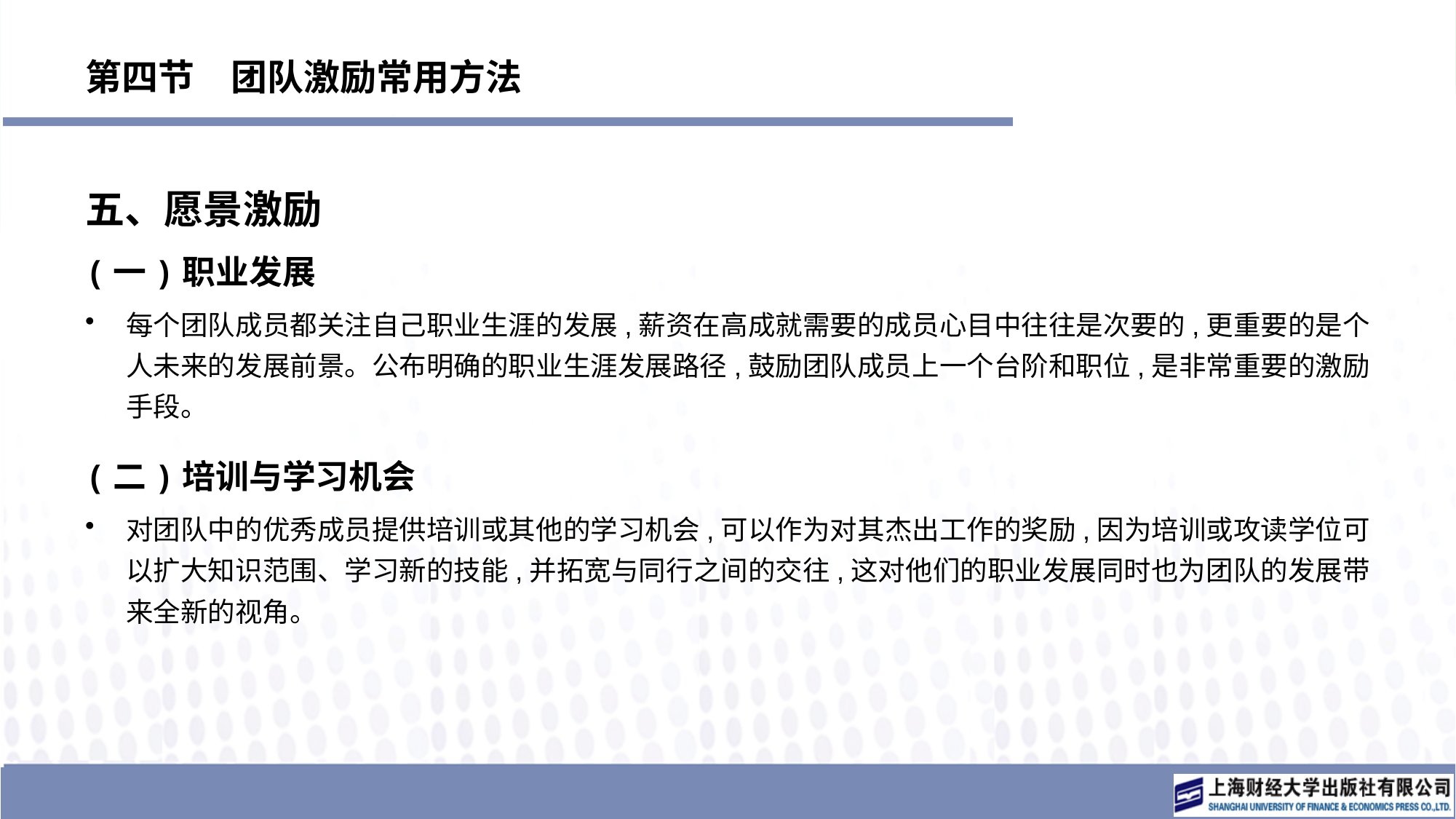

# 第四节　团队激励常用方法
五、愿景激励
(一)职业发展
每个团队成员都关注自己职业生涯的发展,薪资在高成就需要的成员心目中往往是次要的,更重要的是个人未来的发展前景。公布明确的职业生涯发展路径,鼓励团队成员上一个台阶和职位,是非常重要的激励手段。
(二)培训与学习机会
对团队中的优秀成员提供培训或其他的学习机会,可以作为对其杰出工作的奖励,因为培训或攻读学位可以扩大知识范围、学习新的技能,并拓宽与同行之间的交往,这对他们的职业发展同时也为团队的发展带来全新的视角。